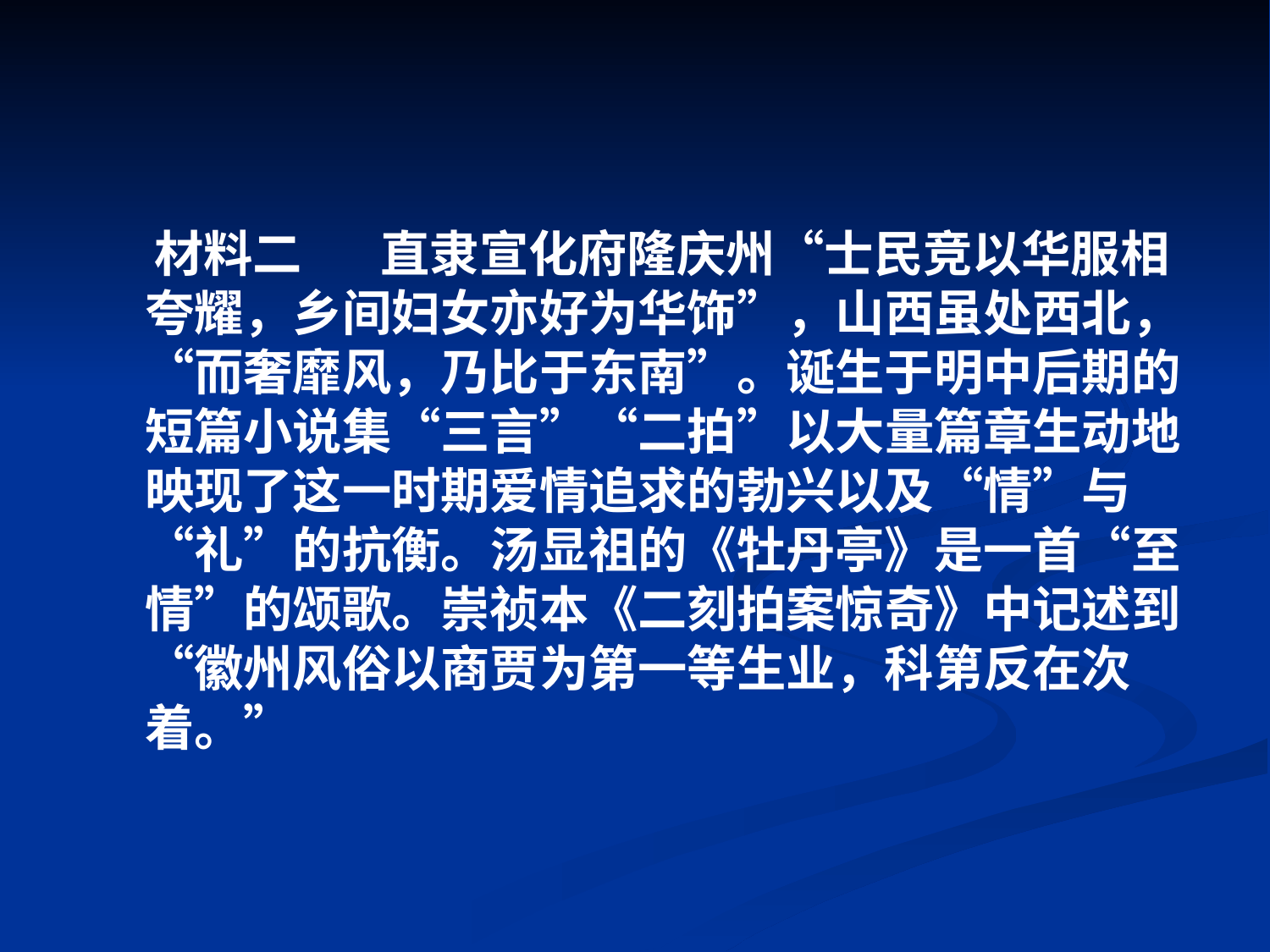

材料二       直隶宣化府隆庆州“士民竞以华服相夸耀，乡间妇女亦好为华饰”，山西虽处西北，“而奢靡风，乃比于东南”。诞生于明中后期的短篇小说集“三言”“二拍”以大量篇章生动地映现了这一时期爱情追求的勃兴以及“情”与“礼”的抗衡。汤显祖的《牡丹亭》是一首“至情”的颂歌。崇祯本《二刻拍案惊奇》中记述到“徽州风俗以商贾为第一等生业，科第反在次着。”